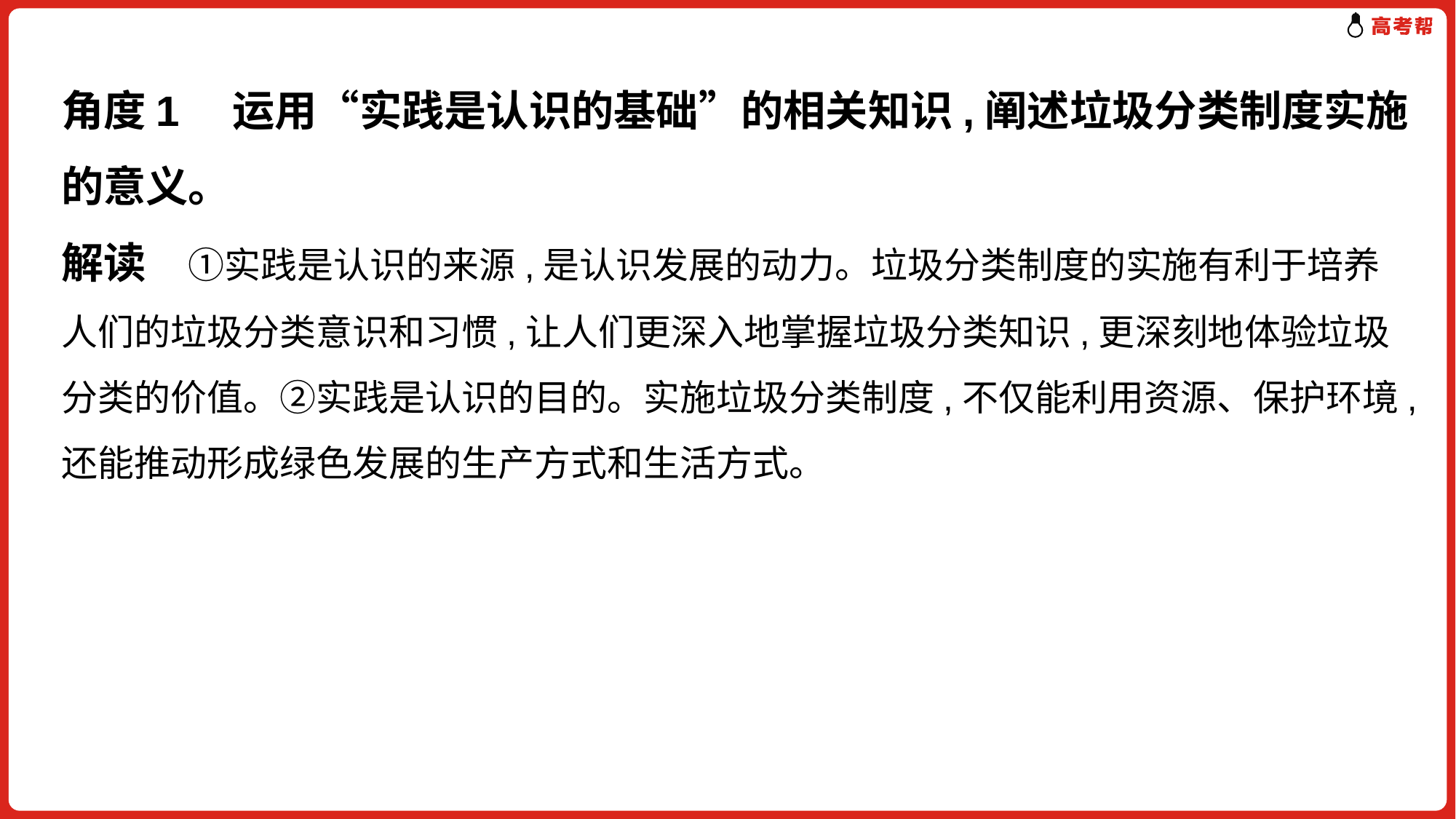

# 角度1　运用“实践是认识的基础”的相关知识,阐述垃圾分类制度实施的意义。 解读　①实践是认识的来源,是认识发展的动力。垃圾分类制度的实施有利于培养人们的垃圾分类意识和习惯,让人们更深入地掌握垃圾分类知识,更深刻地体验垃圾分类的价值。②实践是认识的目的。实施垃圾分类制度,不仅能利用资源、保护环境,还能推动形成绿色发展的生产方式和生活方式。